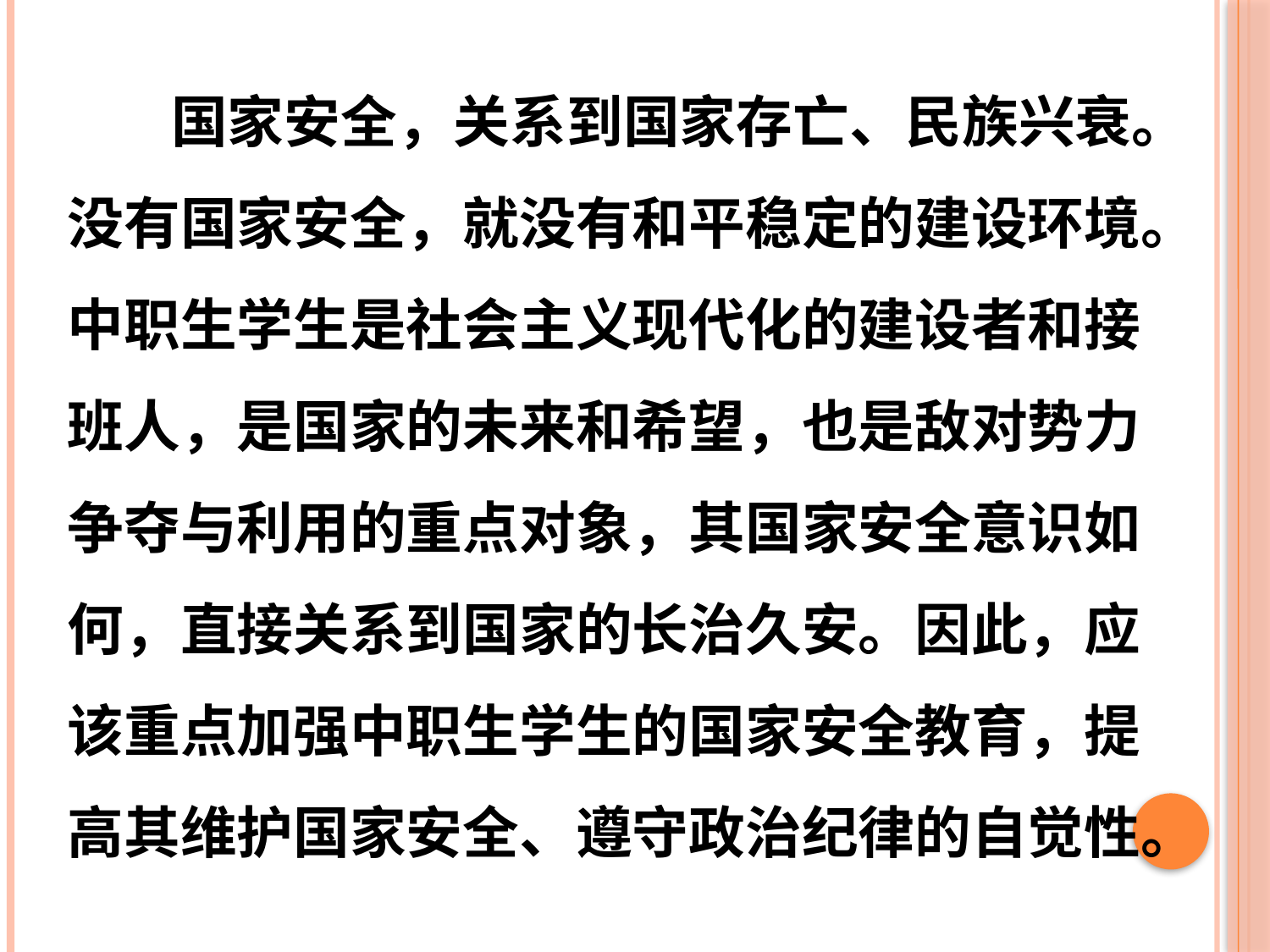

国家安全，关系到国家存亡、民族兴衰。没有国家安全，就没有和平稳定的建设环境。中职生学生是社会主义现代化的建设者和接班人，是国家的未来和希望，也是敌对势力争夺与利用的重点对象，其国家安全意识如何，直接关系到国家的长治久安。因此，应该重点加强中职生学生的国家安全教育，提高其维护国家安全、遵守政治纪律的自觉性。